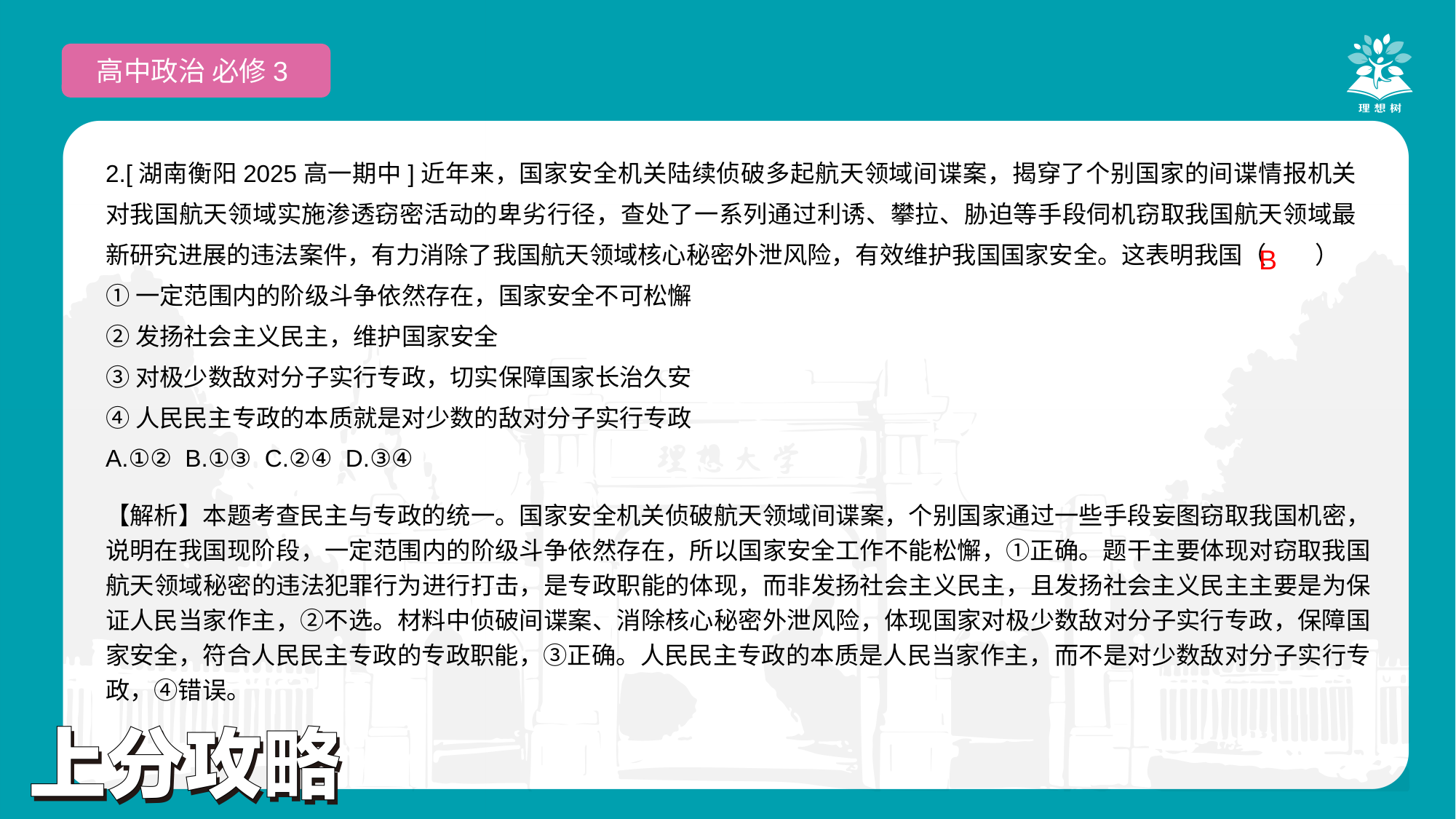

高中政治 必修3
2.[湖南衡阳2025高一期中]近年来，国家安全机关陆续侦破多起航天领域间谍案，揭穿了个别国家的间谍情报机关对我国航天领域实施渗透窃密活动的卑劣行径，查处了一系列通过利诱、攀拉、胁迫等手段伺机窃取我国航天领域最新研究进展的违法案件，有力消除了我国航天领域核心秘密外泄风险，有效维护我国国家安全。这表明我国（　　）
①一定范围内的阶级斗争依然存在，国家安全不可松懈
②发扬社会主义民主，维护国家安全
③对极少数敌对分子实行专政，切实保障国家长治久安
④人民民主专政的本质就是对少数的敌对分子实行专政
A.①②  B.①③  C.②④  D.③④
 B
【解析】本题考查民主与专政的统一。国家安全机关侦破航天领域间谍案，个别国家通过一些手段妄图窃取我国机密，说明在我国现阶段，一定范围内的阶级斗争依然存在，所以国家安全工作不能松懈，①正确。题干主要体现对窃取我国航天领域秘密的违法犯罪行为进行打击，是专政职能的体现，而非发扬社会主义民主，且发扬社会主义民主主要是为保证人民当家作主，②不选。材料中侦破间谍案、消除核心秘密外泄风险，体现国家对极少数敌对分子实行专政，保障国家安全，符合人民民主专政的专政职能，③正确。人民民主专政的本质是人民当家作主，而不是对少数敌对分子实行专政，④错误。